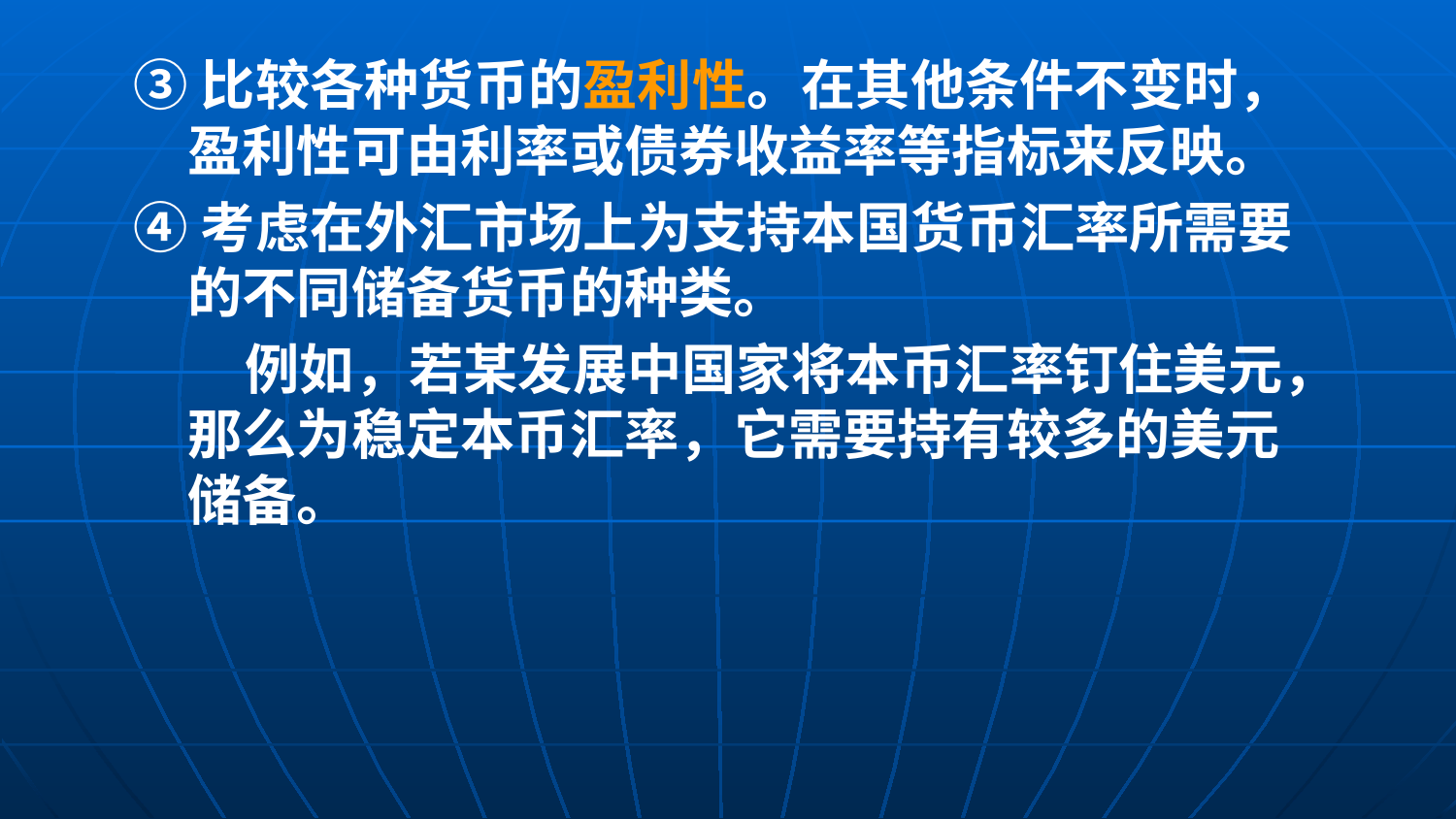

③比较各种货币的盈利性。在其他条件不变时，盈利性可由利率或债券收益率等指标来反映。
④考虑在外汇市场上为支持本国货币汇率所需要的不同储备货币的种类。
        例如，若某发展中国家将本币汇率钉住美元，那么为稳定本币汇率，它需要持有较多的美元储备。